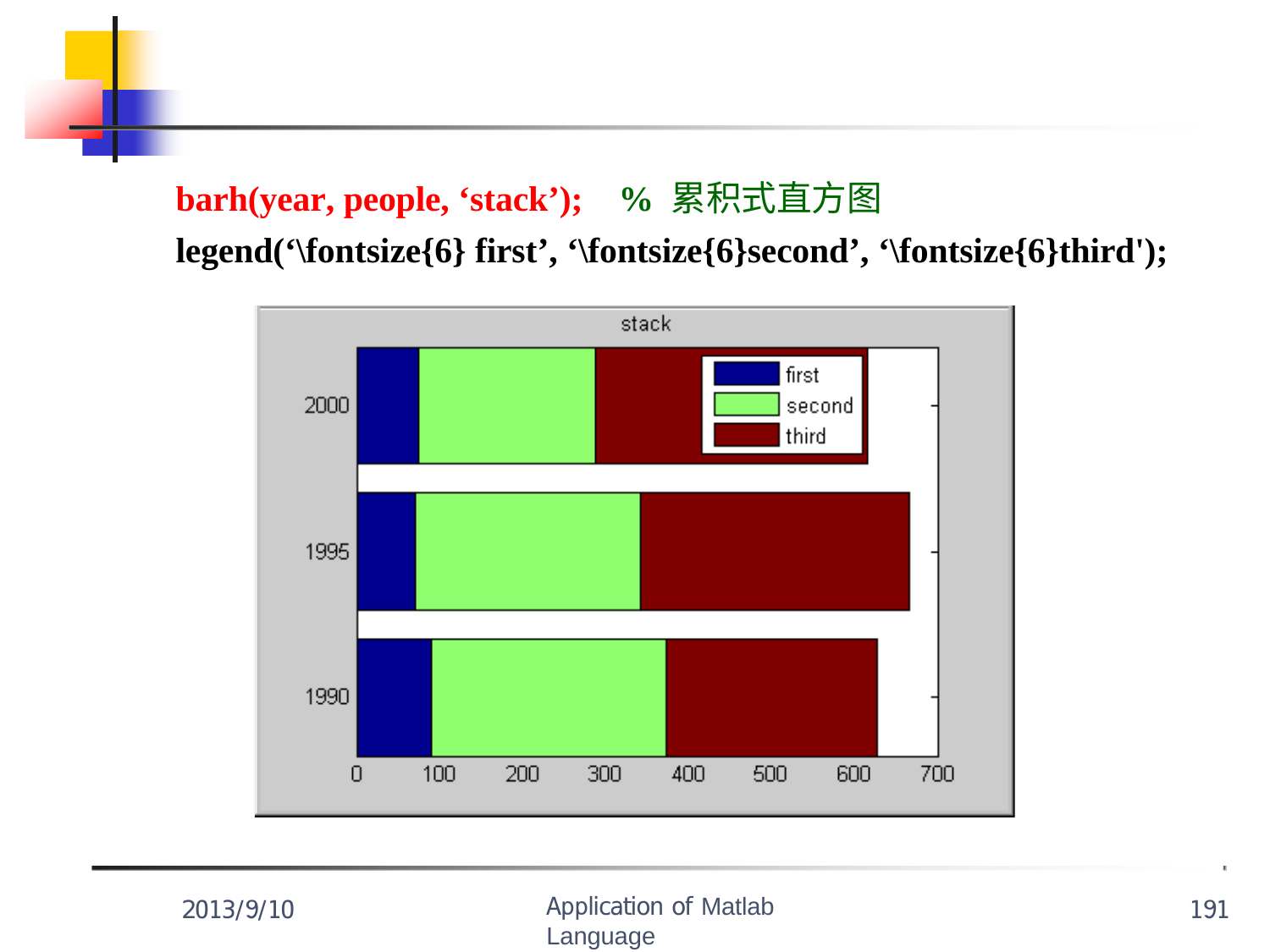

barh(year, people, ‘stack’);	% 累积式直方图

legend(‘\fontsize{6} first’, ‘\fontsize{6}second’, ‘\fontsize{6}third');

Application of Matlab Language
2013/9/10
191